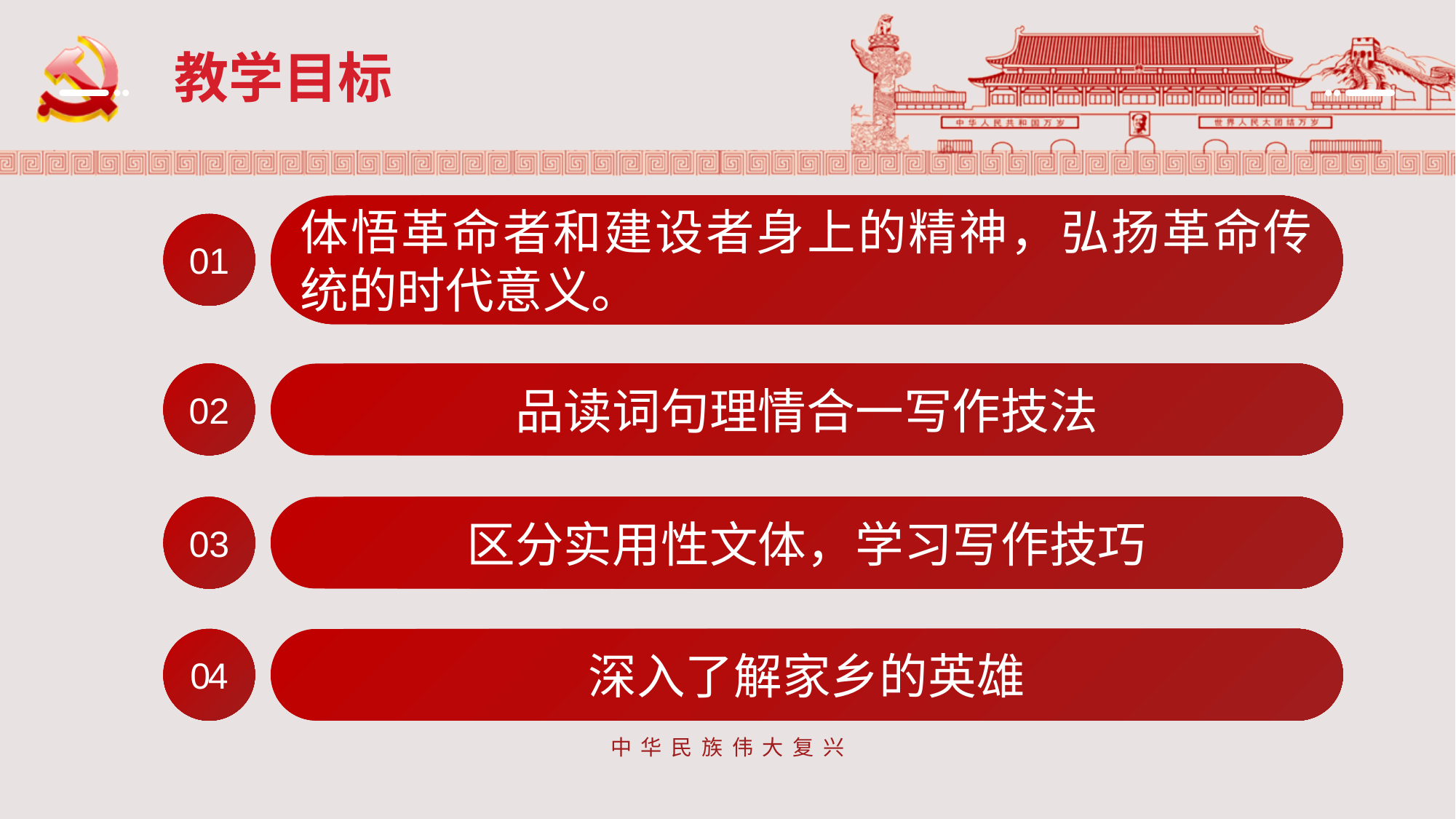

教学目标

体悟革命者和建设者身上的精神，弘扬革命传统的时代意义。

01
02
品读词句理情合一写作技法
区分实用性文体，学习写作技巧
03
深入了解家乡的英雄
04
中华民族伟大复兴